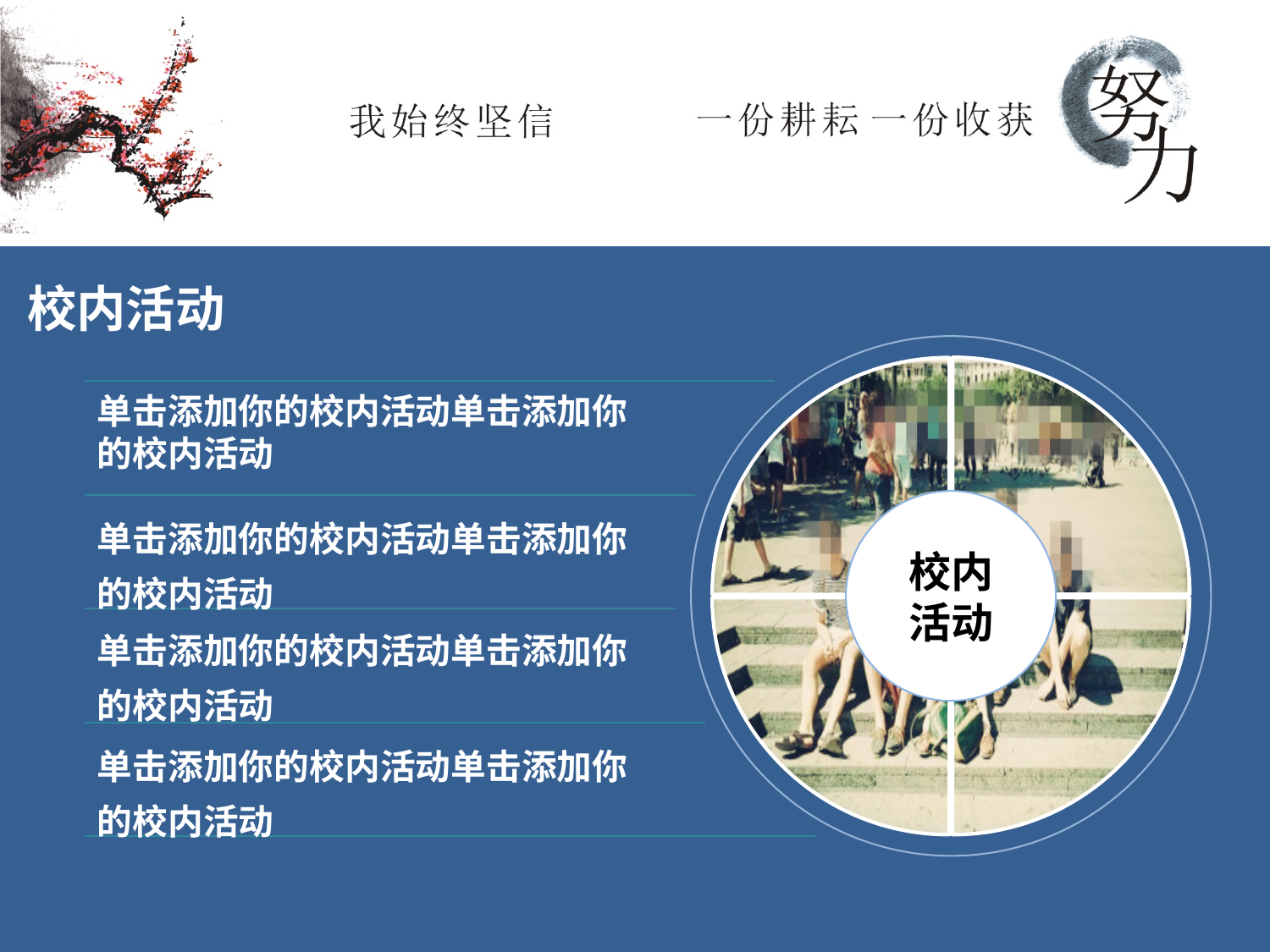

校内活动

单击添加你的校内活动单击添加你的校内活动
校内活动
单击添加你的校内活动单击添加你的校内活动
单击添加你的校内活动单击添加你的校内活动
单击添加你的校内活动单击添加你的校内活动